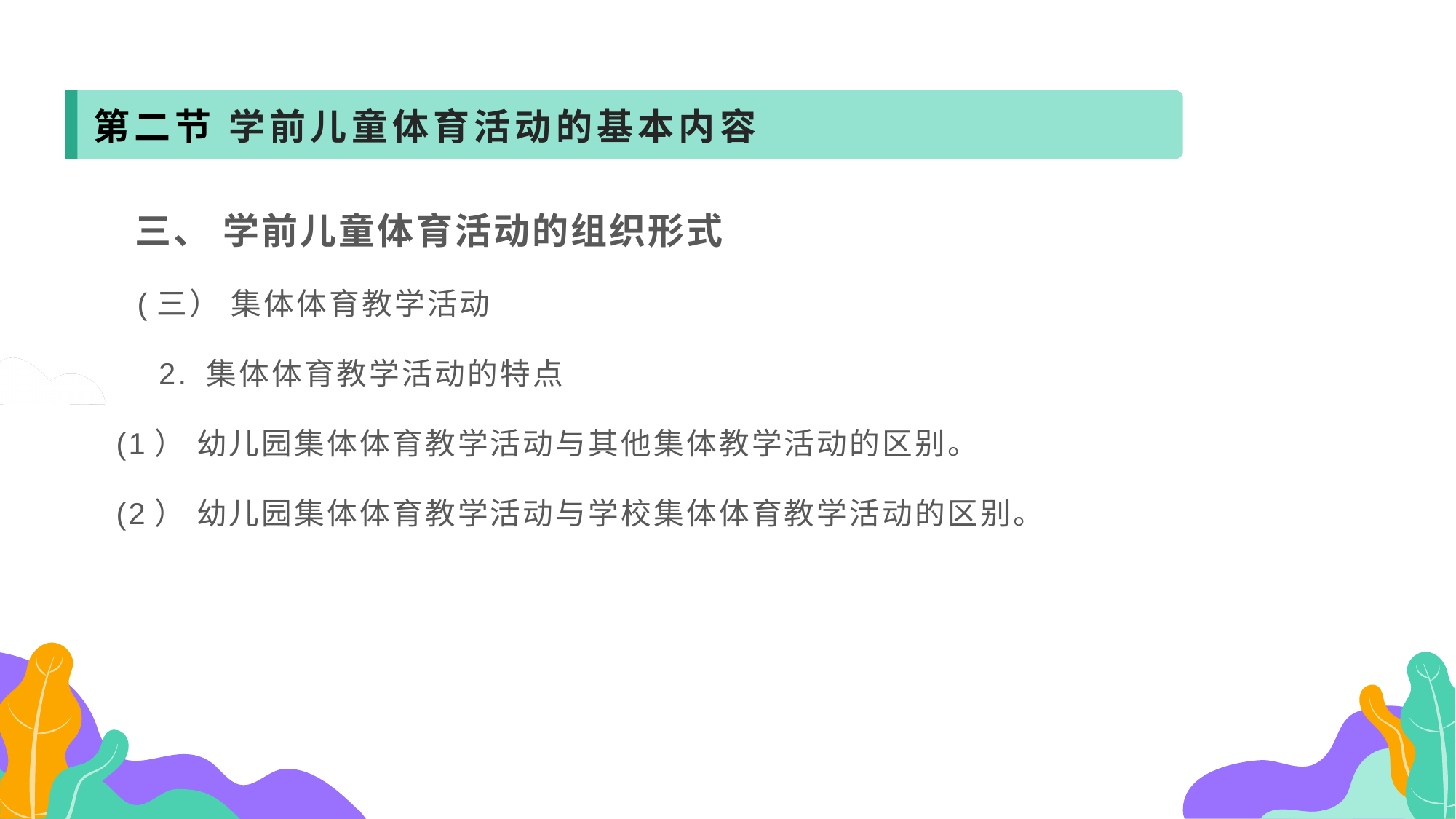

第二节 学前儿童体育活动的基本内容
 三、 学前儿童体育活动的组织形式
  (三） 集体体育教学活动
    2. 集体体育教学活动的特点
(1） 幼儿园集体体育教学活动与其他集体教学活动的区别。
(2） 幼儿园集体体育教学活动与学校集体体育教学活动的区别。